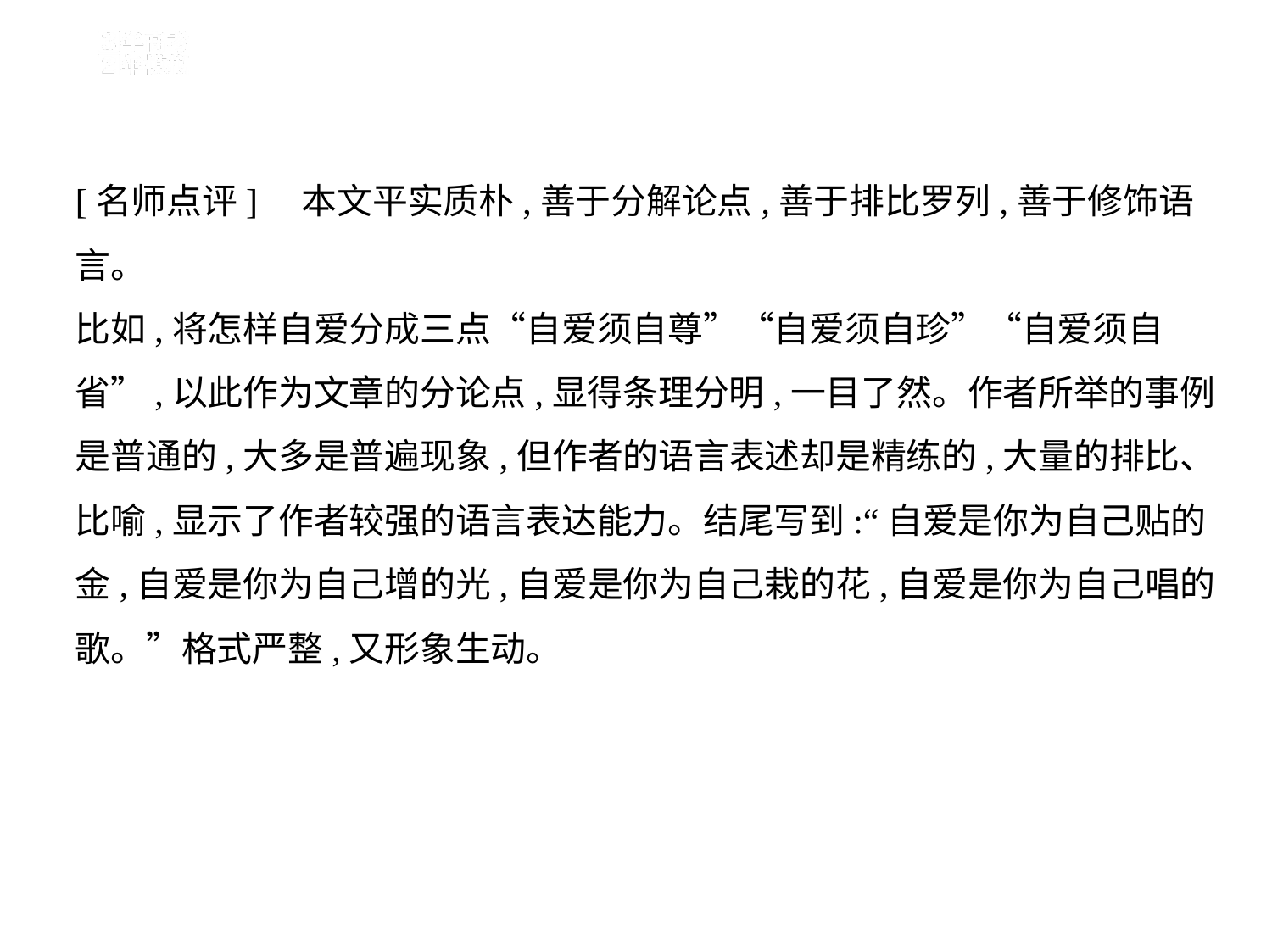

[名师点评]　本文平实质朴,善于分解论点,善于排比罗列,善于修饰语言。
比如,将怎样自爱分成三点“自爱须自尊”“自爱须自珍”“自爱须自
省”,以此作为文章的分论点,显得条理分明,一目了然。作者所举的事例
是普通的,大多是普遍现象,但作者的语言表述却是精练的,大量的排比、
比喻,显示了作者较强的语言表达能力。结尾写到:“自爱是你为自己贴的
金,自爱是你为自己增的光,自爱是你为自己栽的花,自爱是你为自己唱的
歌。”格式严整,又形象生动。